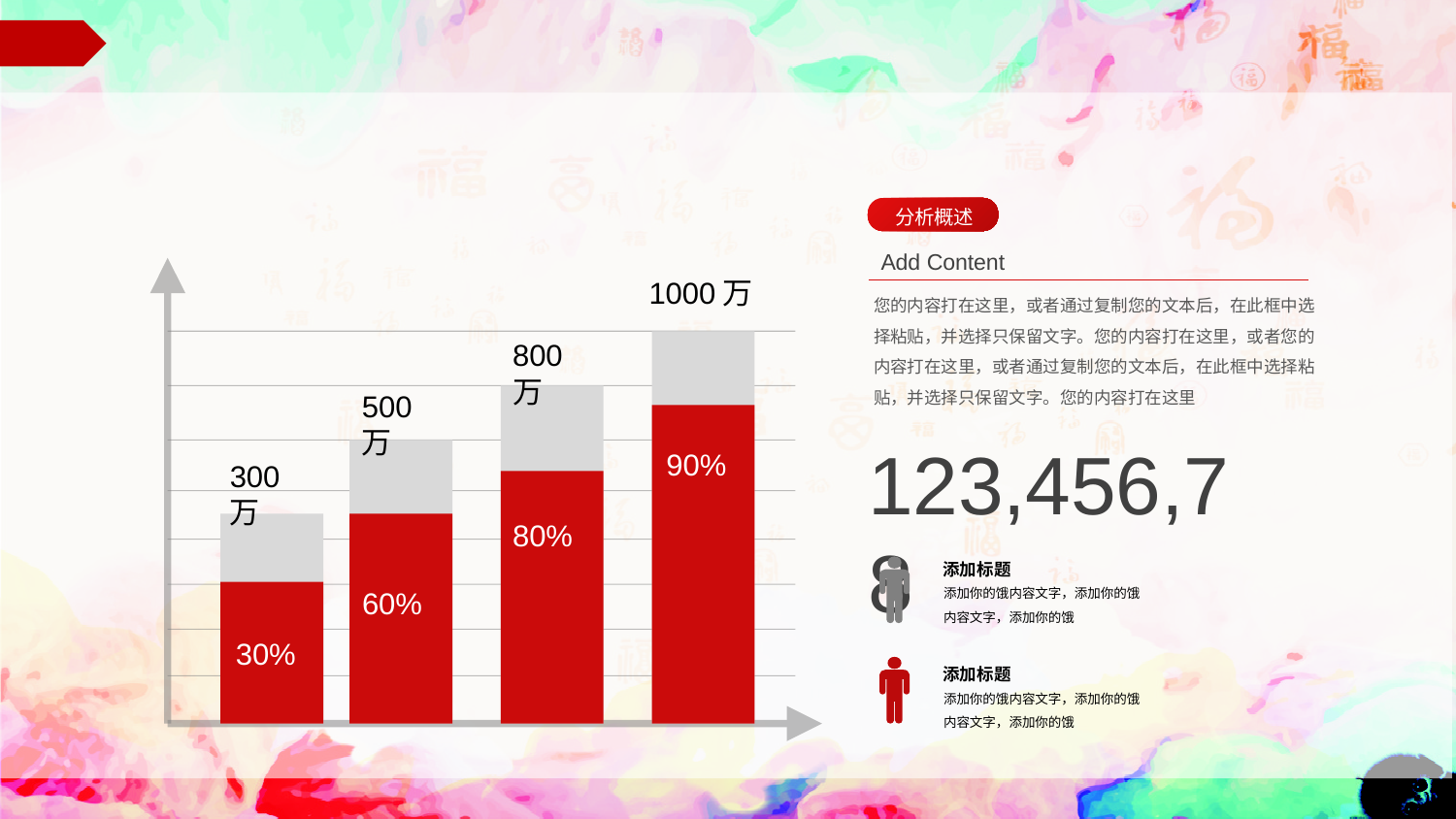

#
分析概述

Add Content
1000万
您的内容打在这里，或者通过复制您的文本后，在此框中选择粘贴，并选择只保留文字。您的内容打在这里，或者您的内容打在这里，或者通过复制您的文本后，在此框中选择粘贴，并选择只保留文字。您的内容打在这里

800万
500万

123,456,78

90%
300万

80%

添加标题
添加你的饿内容文字，添加你的饿内容文字，添加你的饿

添加标题
添加你的饿内容文字，添加你的饿内容文字，添加你的饿

60%
30%